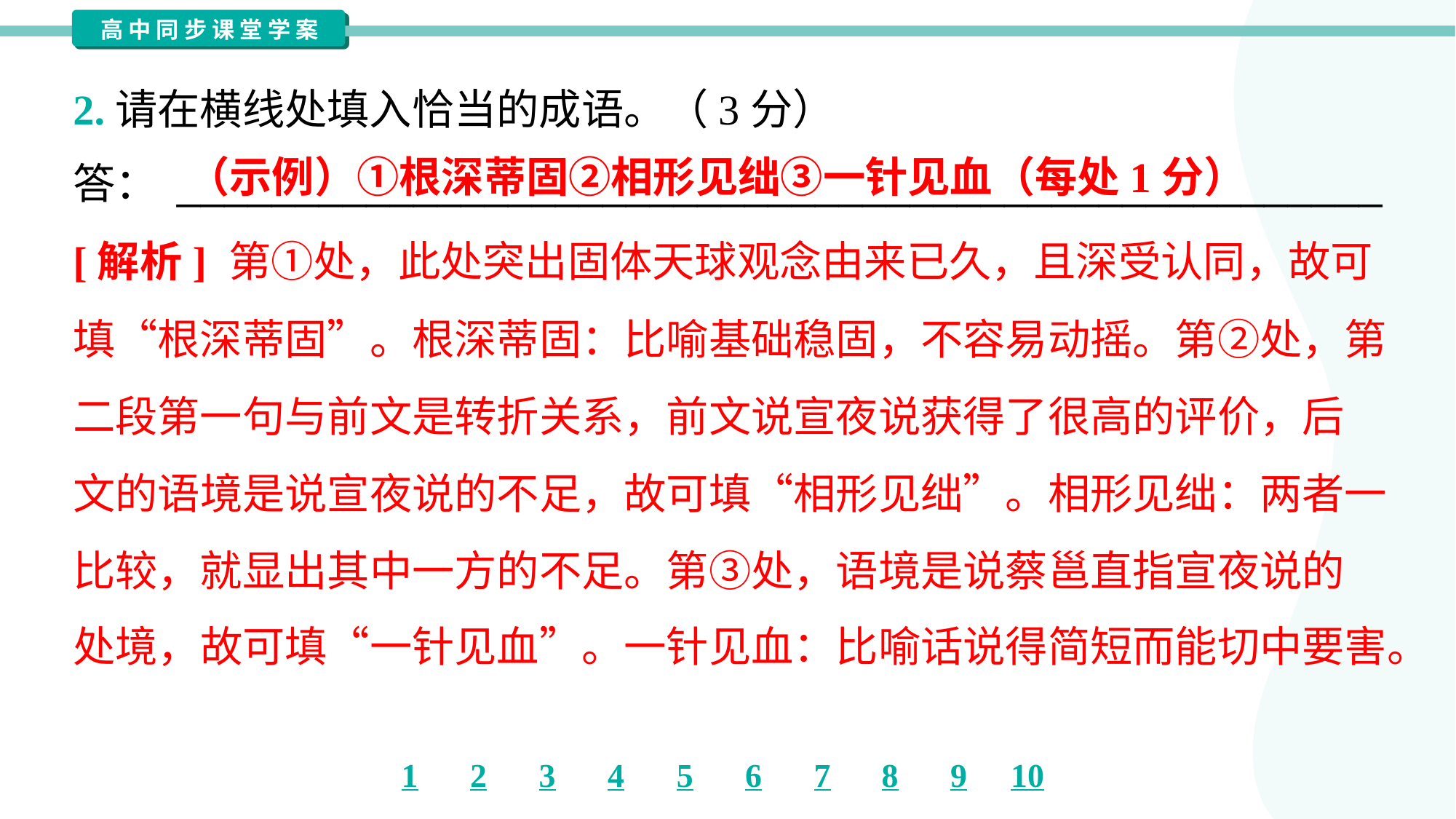

2.请在横线处填入恰当的成语。（3分）
答： ___________________________________________________
（示例）①根深蒂固②相形见绌③一针见血（每处1分）
[解析] 第①处，此处突出固体天球观念由来已久，且深受认同，故可
填“根深蒂固”。根深蒂固：比喻基础稳固，不容易动摇。第②处，第
二段第一句与前文是转折关系，前文说宣夜说获得了很高的评价，后
文的语境是说宣夜说的不足，故可填“相形见绌”。相形见绌：两者一
比较，就显出其中一方的不足。第③处，语境是说蔡邕直指宣夜说的
处境，故可填“一针见血”。一针见血：比喻话说得简短而能切中要害。